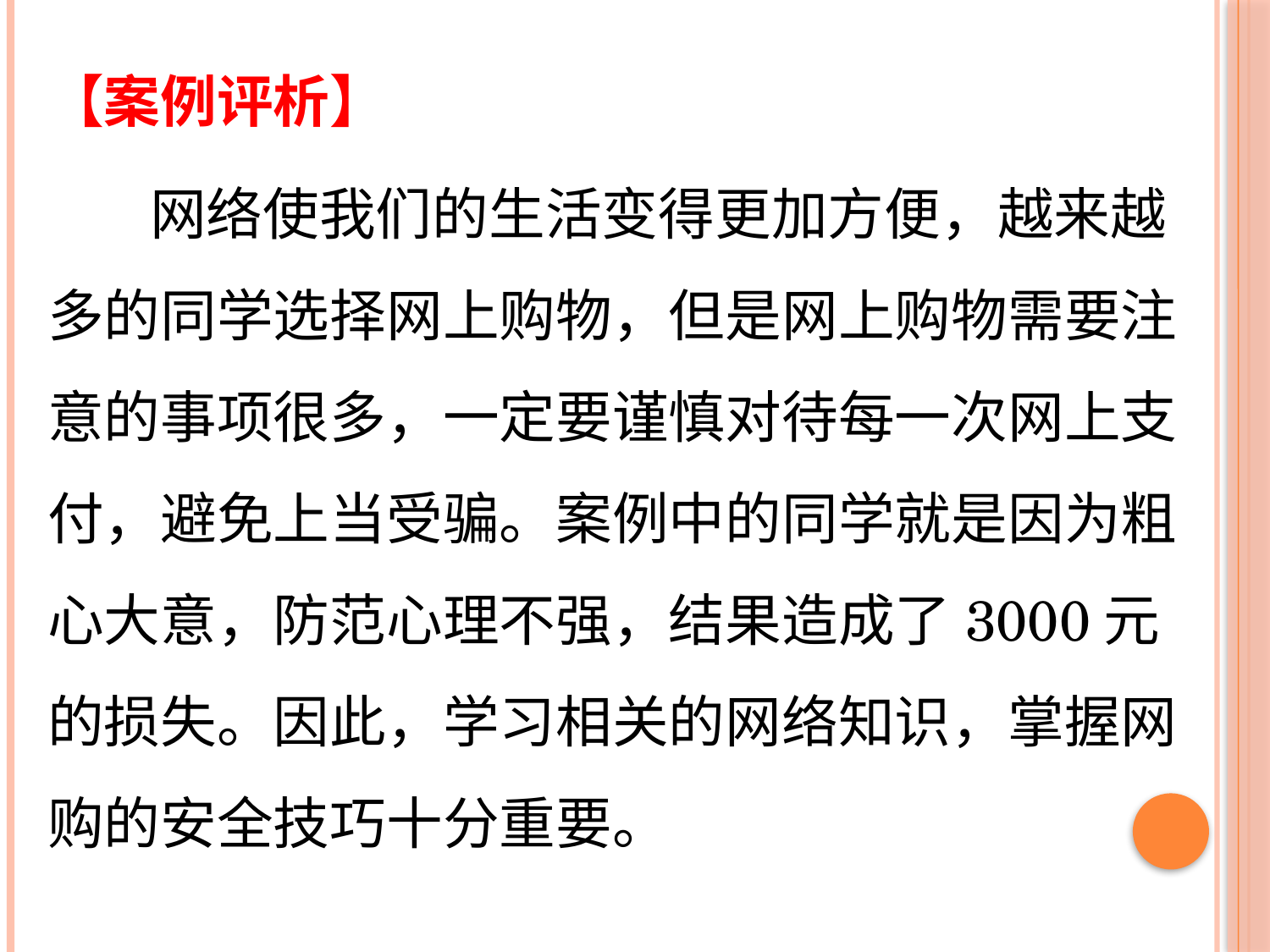

【案例评析】
       网络使我们的生活变得更加方便，越来越多的同学选择网上购物，但是网上购物需要注意的事项很多，一定要谨慎对待每一次网上支付，避免上当受骗。案例中的同学就是因为粗心大意，防范心理不强，结果造成了3000元的损失。因此，学习相关的网络知识，掌握网购的安全技巧十分重要。